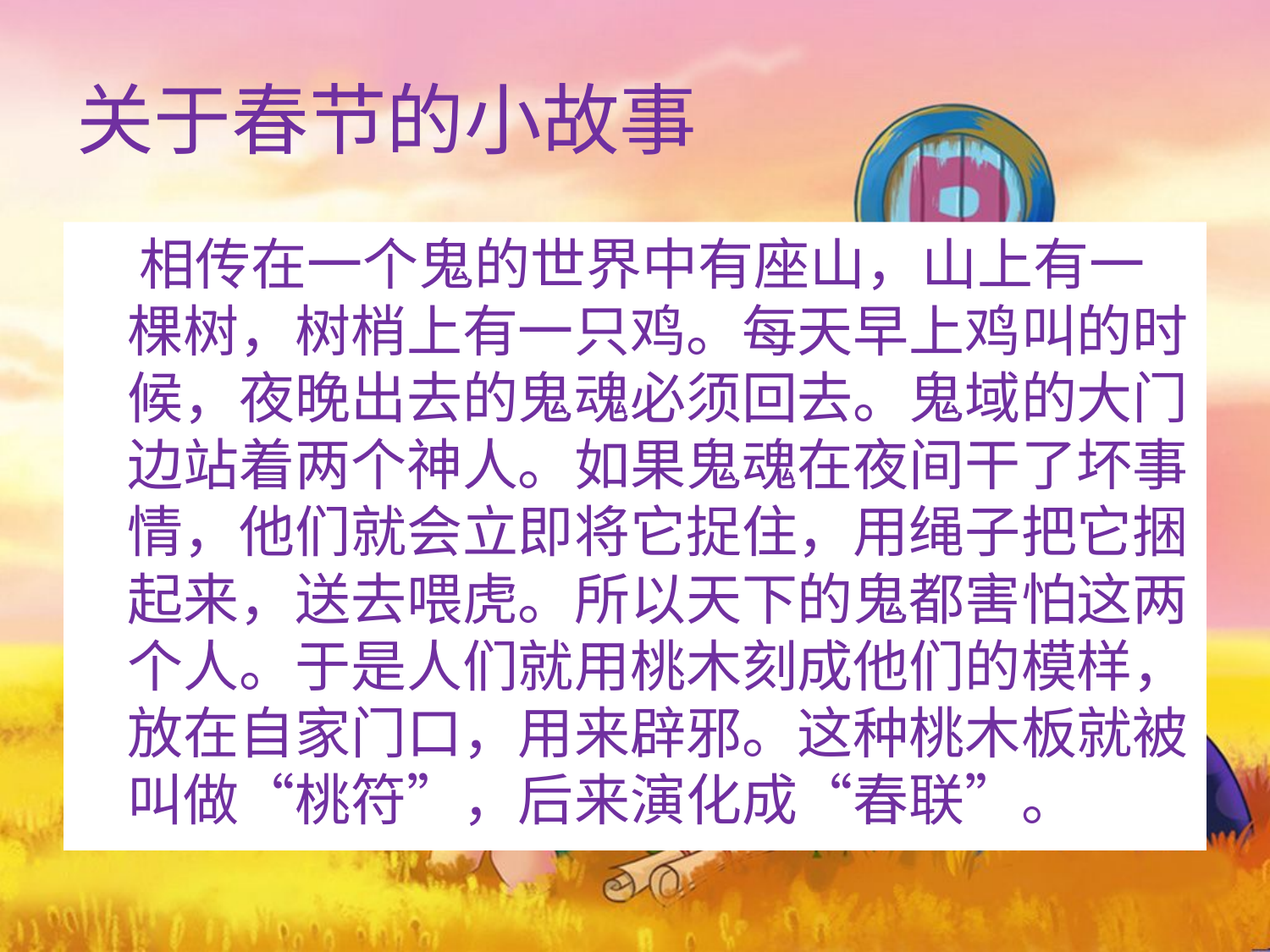

# 关于春节的小故事
    相传在一个鬼的世界中有座山，山上有一棵树，树梢上有一只鸡。每天早上鸡叫的时候，夜晚出去的鬼魂必须回去。鬼域的大门边站着两个神人。如果鬼魂在夜间干了坏事情，他们就会立即将它捉住，用绳子把它捆起来，送去喂虎。所以天下的鬼都害怕这两个人。于是人们就用桃木刻成他们的模样，放在自家门口，用来辟邪。这种桃木板就被叫做“桃符”，后来演化成“春联”。